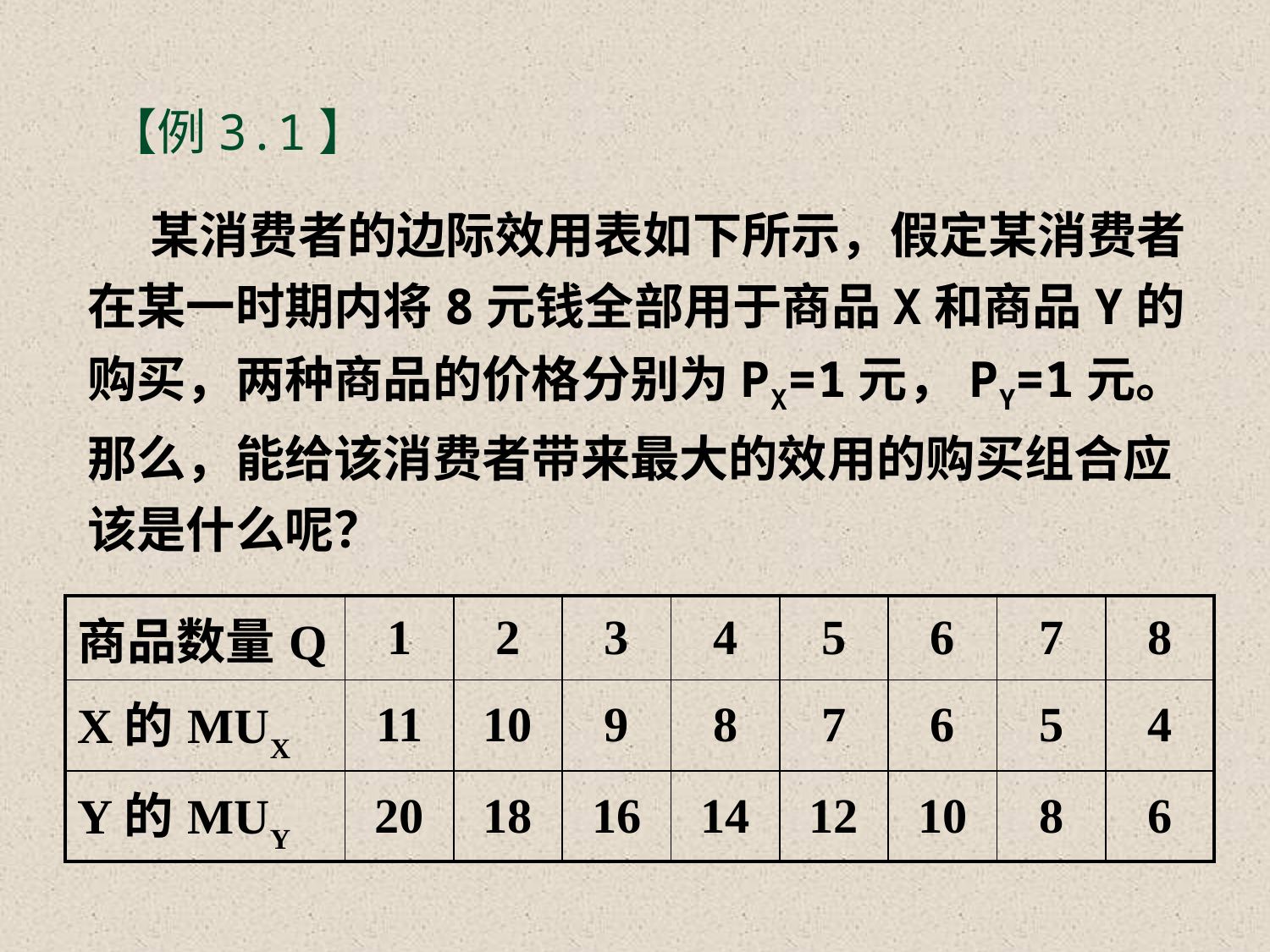

# 【例3.1】
某消费者的边际效用表如下所示，假定某消费者在某一时期内将8元钱全部用于商品X和商品Y的购买，两种商品的价格分别为PX=1元，PY=1元。那么，能给该消费者带来最大的效用的购买组合应该是什么呢？
| 商品数量Q | 1 | 2 | 3 | 4 | 5 | 6 | 7 | 8 |
| --- | --- | --- | --- | --- | --- | --- | --- | --- |
| X的MUX | 11 | 10 | 9 | 8 | 7 | 6 | 5 | 4 |
| Y的MUY | 20 | 18 | 16 | 14 | 12 | 10 | 8 | 6 |